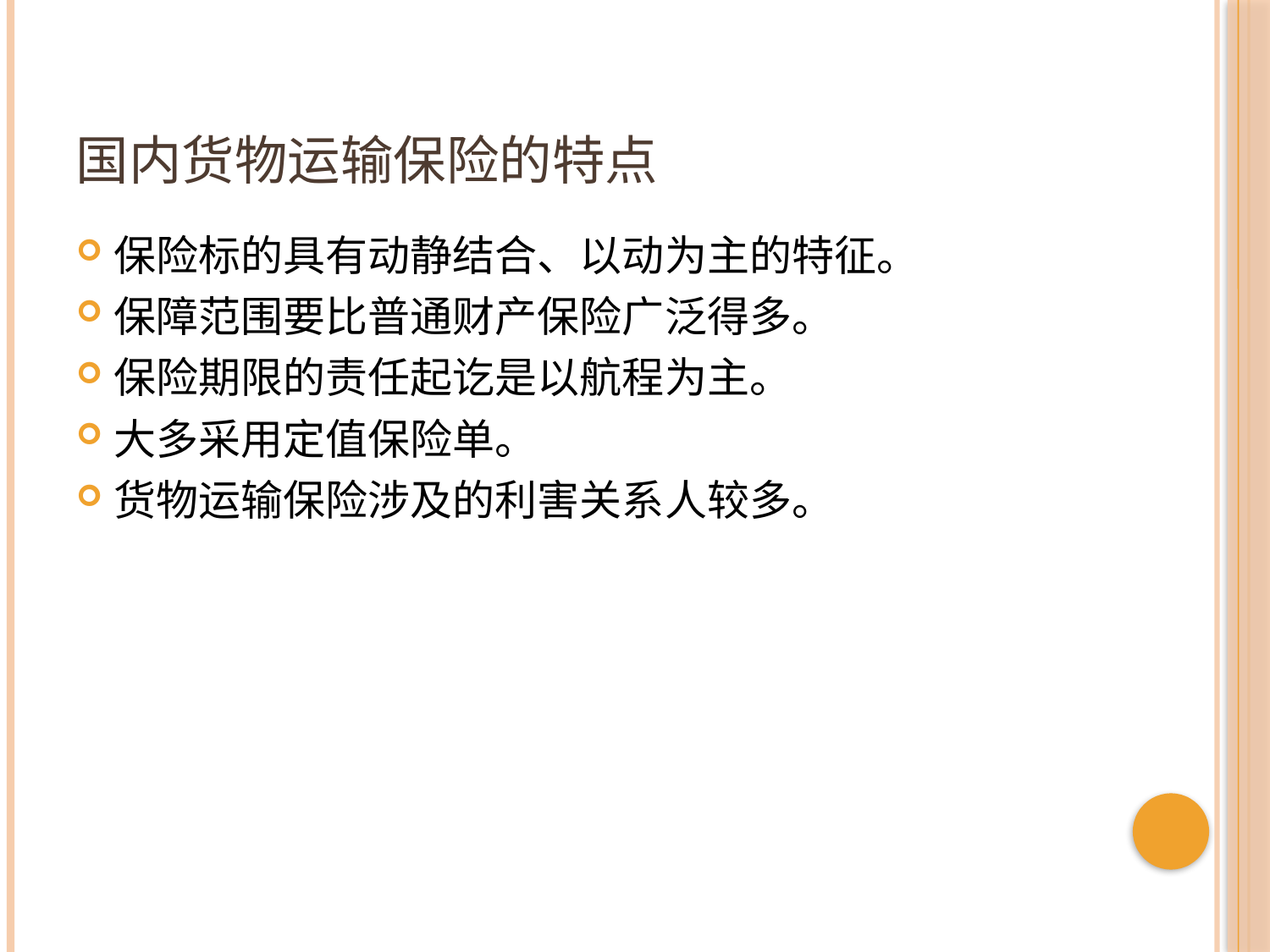

# 国内货物运输保险的特点
保险标的具有动静结合、以动为主的特征。
保障范围要比普通财产保险广泛得多。
保险期限的责任起讫是以航程为主。
大多采用定值保险单。
货物运输保险涉及的利害关系人较多。